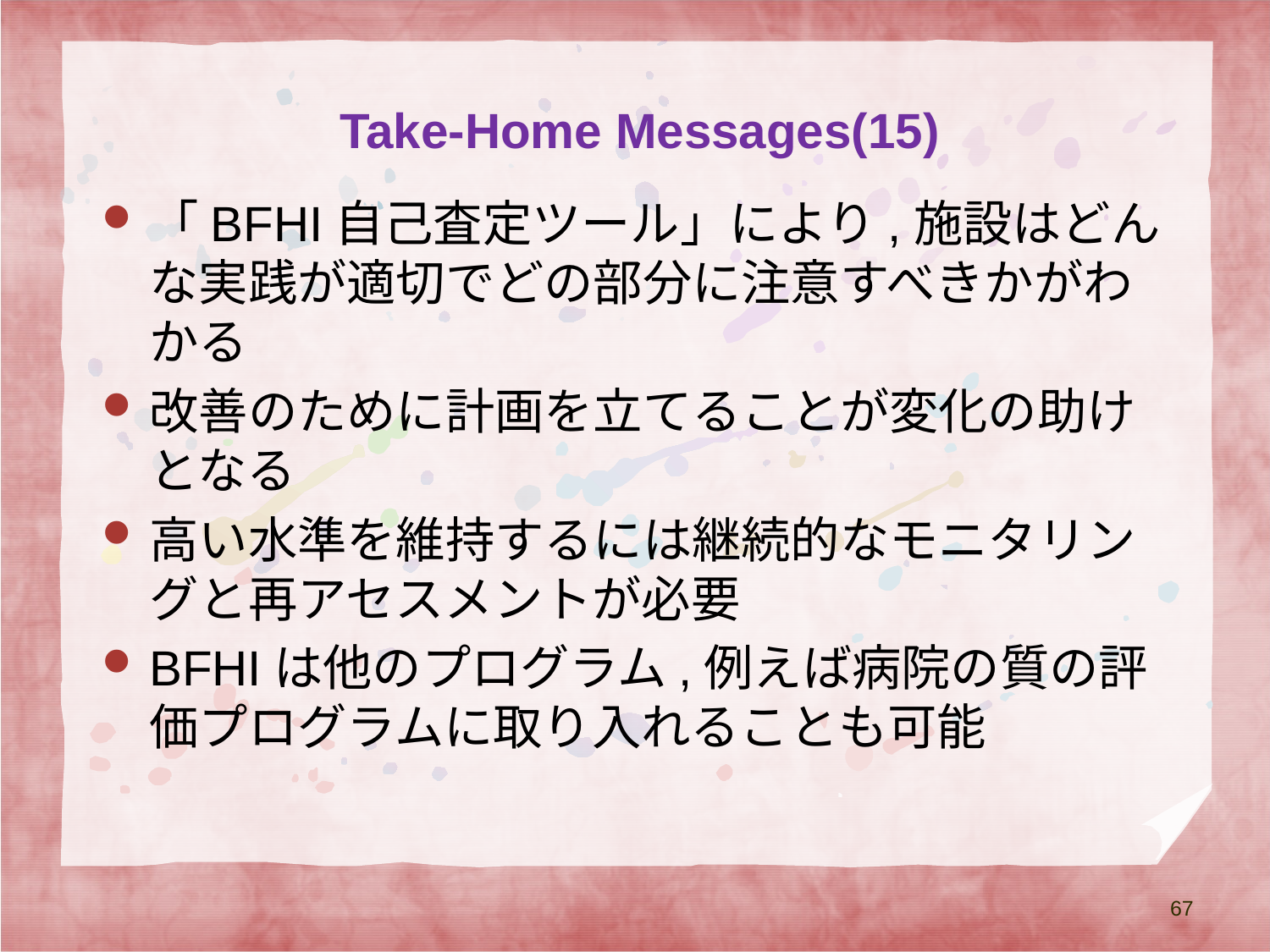

# Take-Home Messages(15)
「BFHI自己査定ツール」により,施設はどんな実践が適切でどの部分に注意すべきかがわかる
改善のために計画を立てることが変化の助けとなる
高い水準を維持するには継続的なモニタリングと再アセスメントが必要
BFHIは他のプログラム,例えば病院の質の評価プログラムに取り入れることも可能
67